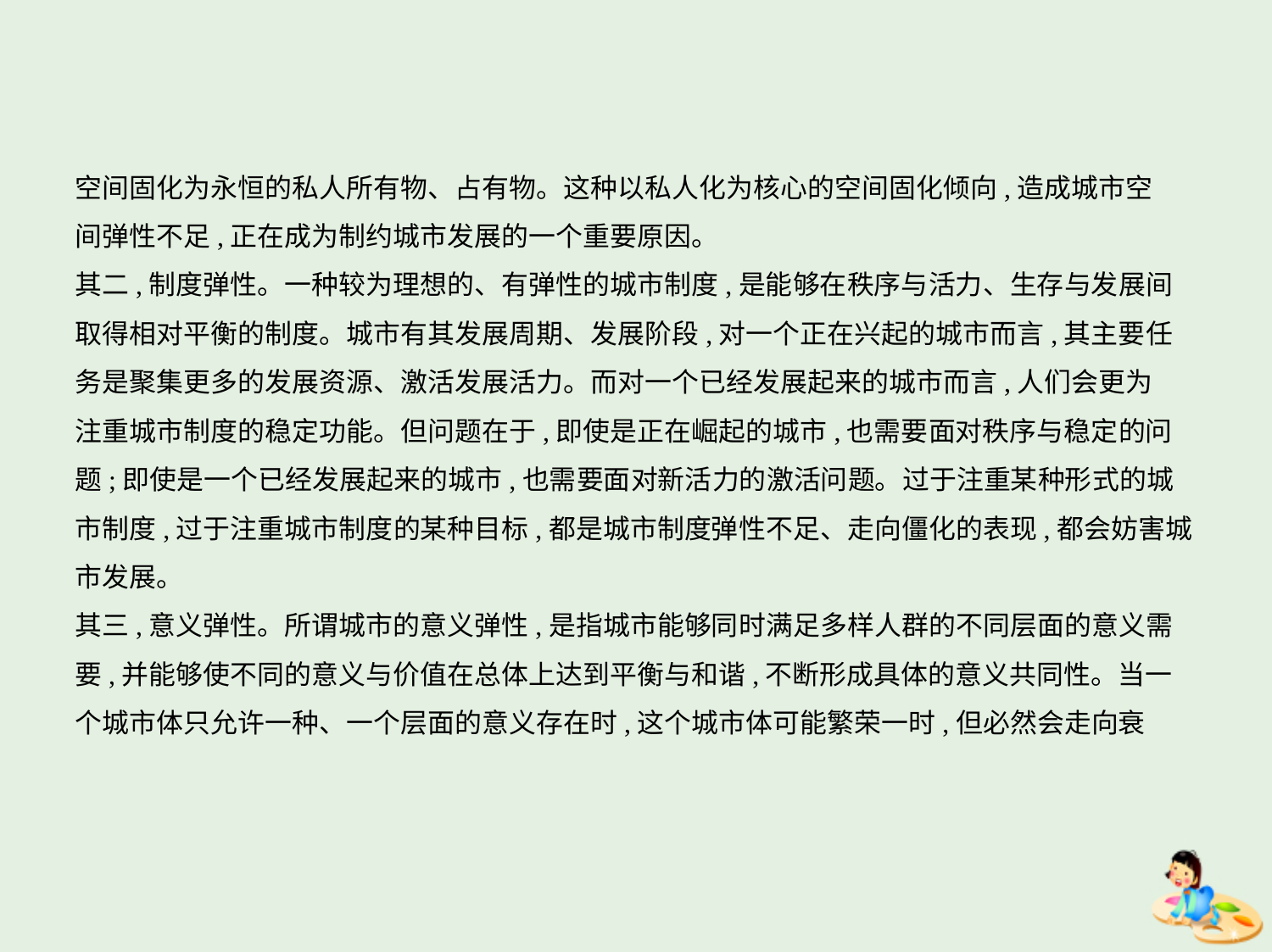

空间固化为永恒的私人所有物、占有物。这种以私人化为核心的空间固化倾向,造成城市空
间弹性不足,正在成为制约城市发展的一个重要原因。
其二,制度弹性。一种较为理想的、有弹性的城市制度,是能够在秩序与活力、生存与发展间
取得相对平衡的制度。城市有其发展周期、发展阶段,对一个正在兴起的城市而言,其主要任
务是聚集更多的发展资源、激活发展活力。而对一个已经发展起来的城市而言,人们会更为
注重城市制度的稳定功能。但问题在于,即使是正在崛起的城市,也需要面对秩序与稳定的问
题;即使是一个已经发展起来的城市,也需要面对新活力的激活问题。过于注重某种形式的城
市制度,过于注重城市制度的某种目标,都是城市制度弹性不足、走向僵化的表现,都会妨害城
市发展。
其三,意义弹性。所谓城市的意义弹性,是指城市能够同时满足多样人群的不同层面的意义需
要,并能够使不同的意义与价值在总体上达到平衡与和谐,不断形成具体的意义共同性。当一
个城市体只允许一种、一个层面的意义存在时,这个城市体可能繁荣一时,但必然会走向衰